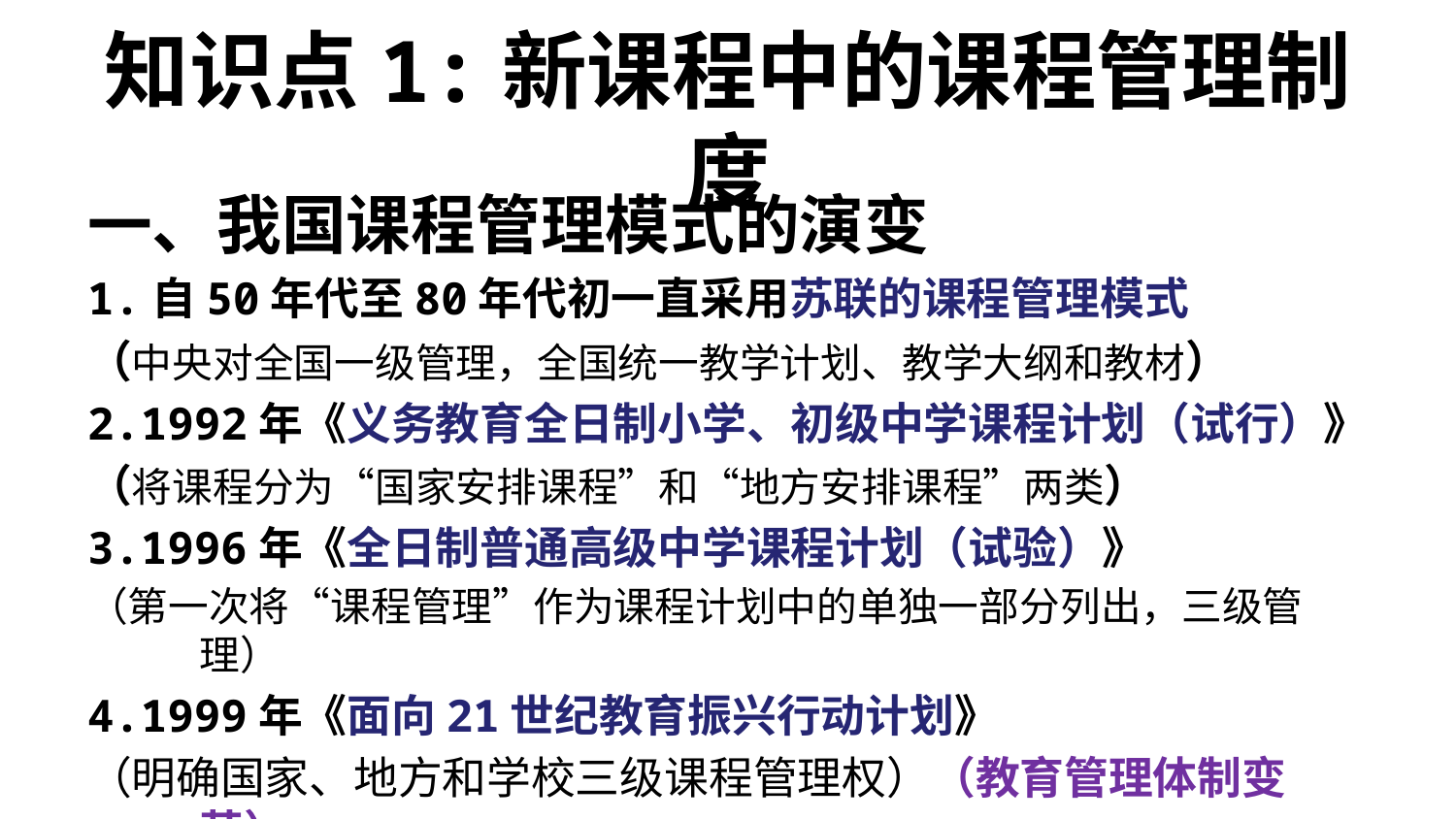

# 知识点1:新课程中的课程管理制度
一、我国课程管理模式的演变
1.自50年代至80年代初一直采用苏联的课程管理模式
（中央对全国一级管理，全国统一教学计划、教学大纲和教材）
2.1992年《义务教育全日制小学、初级中学课程计划（试行）》
（将课程分为“国家安排课程”和“地方安排课程”两类）
3.1996年《全日制普通高级中学课程计划（试验）》
（第一次将“课程管理”作为课程计划中的单独一部分列出，三级管理）
4.1999年《面向21世纪教育振兴行动计划》
（明确国家、地方和学校三级课程管理权）（教育管理体制变革）